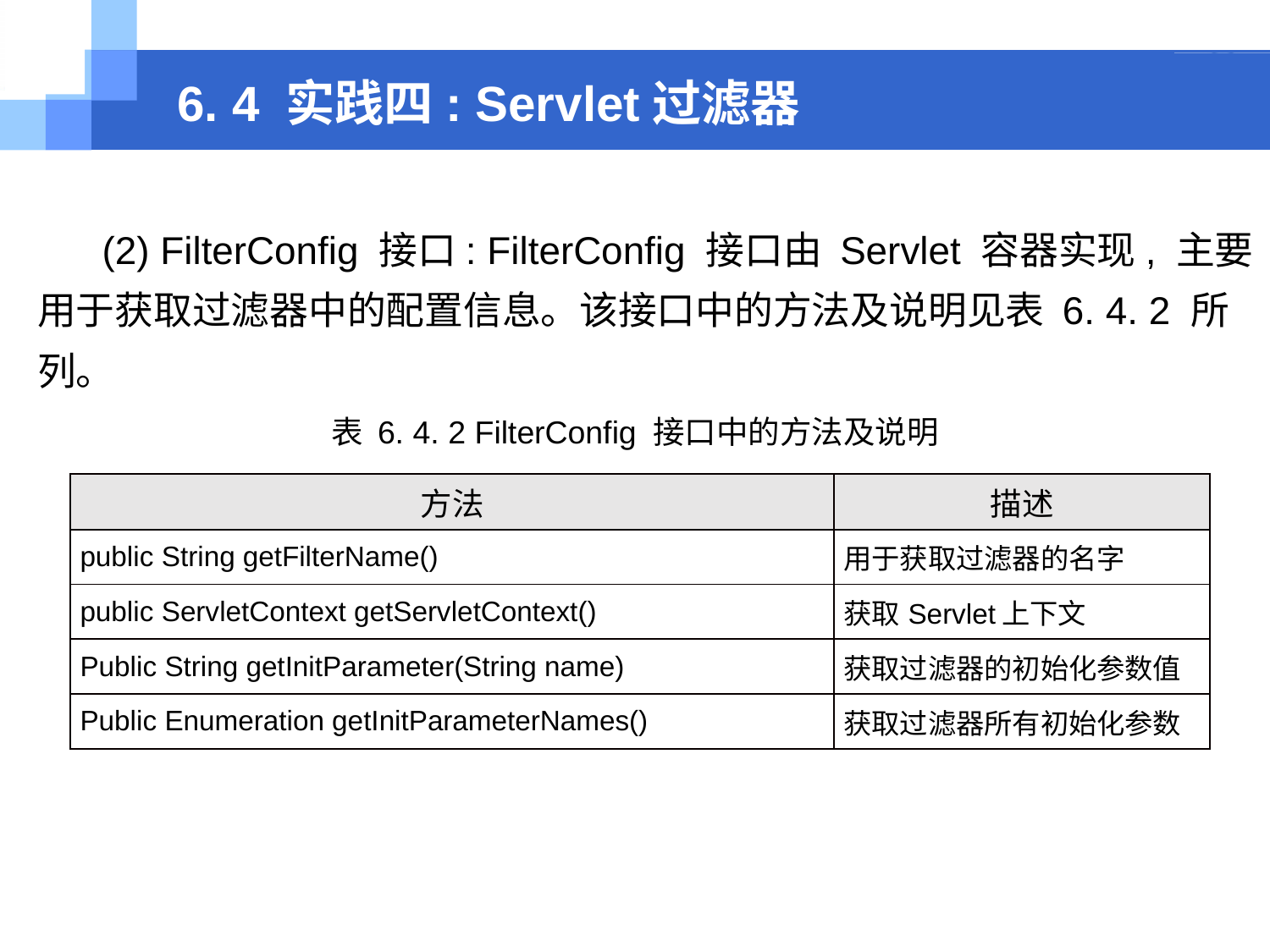

6. 4 实践四: Servlet过滤器
      (2) FilterConfig 接口: FilterConfig 接口由 Servlet 容器实现, 主要用于获取过滤器中的配置信息。该接口中的方法及说明见表 6. 4. 2 所列。
表 6. 4. 2 FilterConfig 接口中的方法及说明
| 方法 | 描述 |
| --- | --- |
| public String getFilterName() | 用于获取过滤器的名字 |
| public ServletContext getServletContext() | 获取Servlet上下文 |
| Public String getInitParameter(String name) | 获取过滤器的初始化参数值 |
| Public Enumeration getInitParameterNames() | 获取过滤器所有初始化参数 |